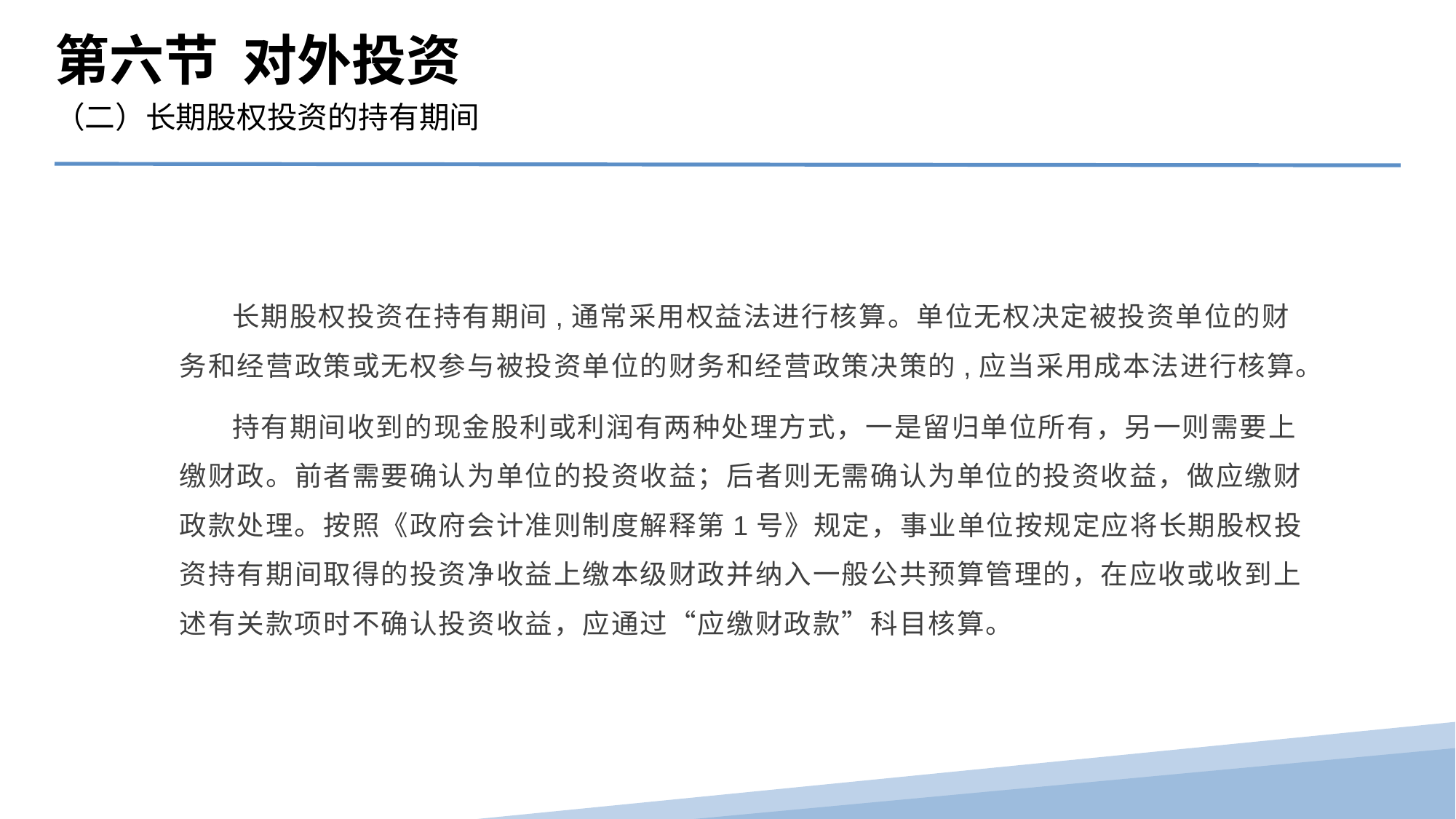

第六节  对外投资
（二）长期股权投资的持有期间
      长期股权投资在持有期间,通常采用权益法进行核算。单位无权决定被投资单位的财务和经营政策或无权参与被投资单位的财务和经营政策决策的,应当采用成本法进行核算。
      持有期间收到的现金股利或利润有两种处理方式，一是留归单位所有，另一则需要上缴财政。前者需要确认为单位的投资收益；后者则无需确认为单位的投资收益，做应缴财政款处理。按照《政府会计准则制度解释第1号》规定，事业单位按规定应将长期股权投资持有期间取得的投资净收益上缴本级财政并纳入一般公共预算管理的，在应收或收到上述有关款项时不确认投资收益，应通过“应缴财政款”科目核算。